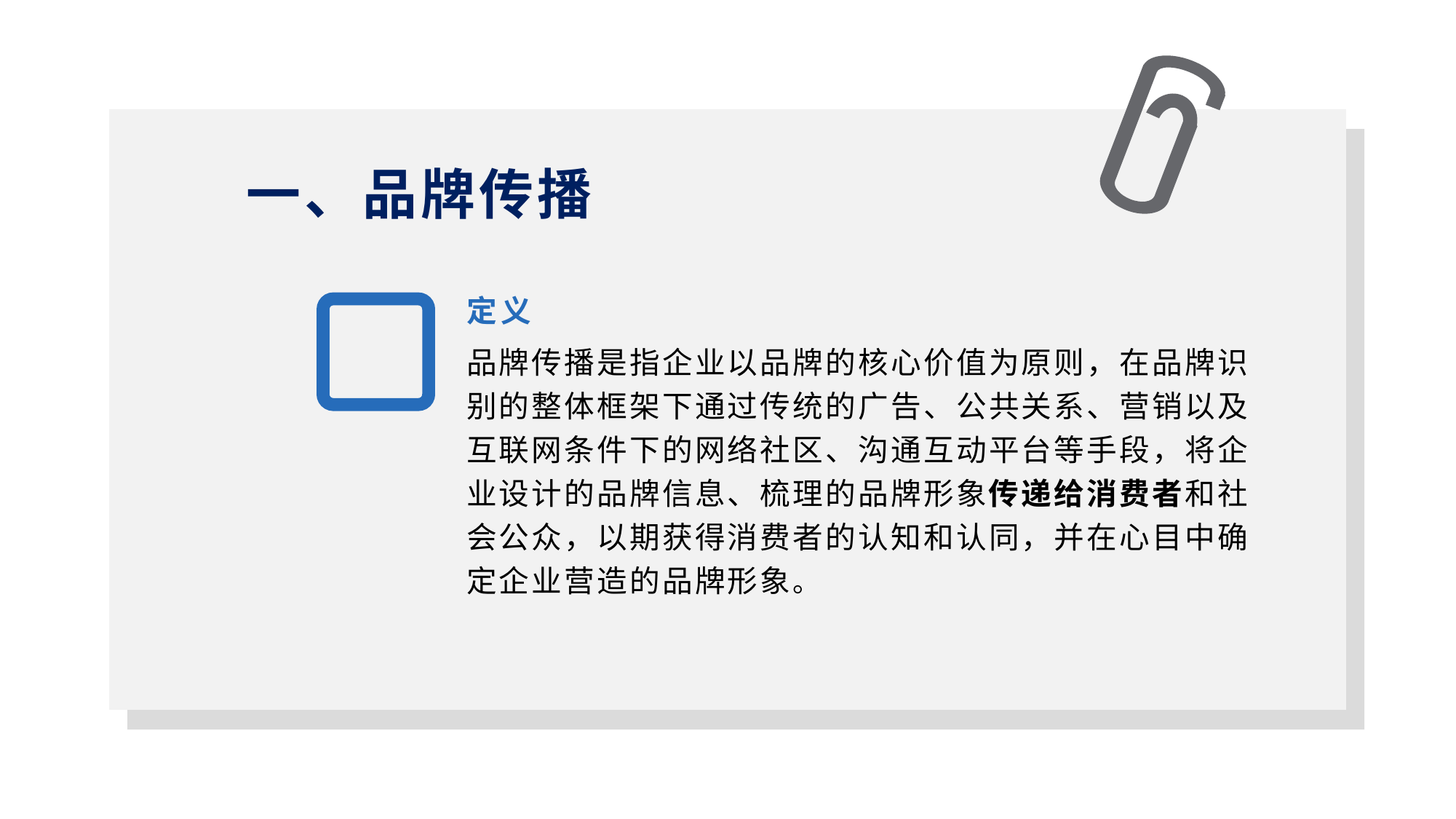

一、品牌传播

1
定义

品牌传播是指企业以品牌的核心价值为原则，在品牌识别的整体框架下通过传统的广告、公共关系、营销以及互联网条件下的网络社区、沟通互动平台等手段，将企业设计的品牌信息、梳理的品牌形象传递给消费者和社会公众，以期获得消费者的认知和认同，并在心目中确定企业营造的品牌形象。